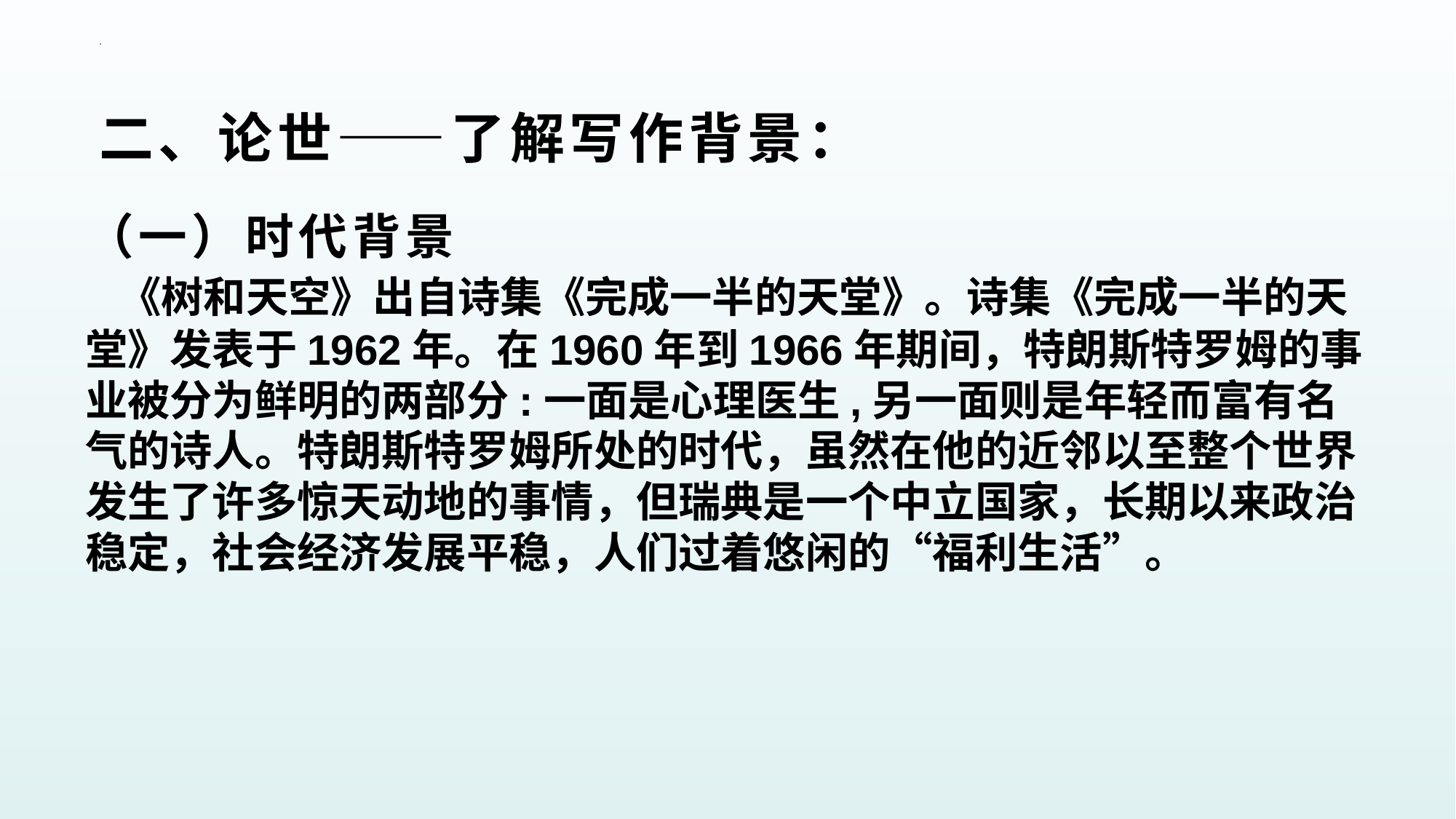

二、论世——了解写作背景：
（一）时代背景
  《树和天空》出自诗集《完成一半的天堂》。诗集《完成一半的天堂》发表于1962年。在1960年到1966年期间，特朗斯特罗姆的事业被分为鲜明的两部分:一面是心理医生,另一面则是年轻而富有名气的诗人。特朗斯特罗姆所处的时代，虽然在他的近邻以至整个世界发生了许多惊天动地的事情，但瑞典是一个中立国家，长期以来政治稳定，社会经济发展平稳，人们过着悠闲的“福利生活”。